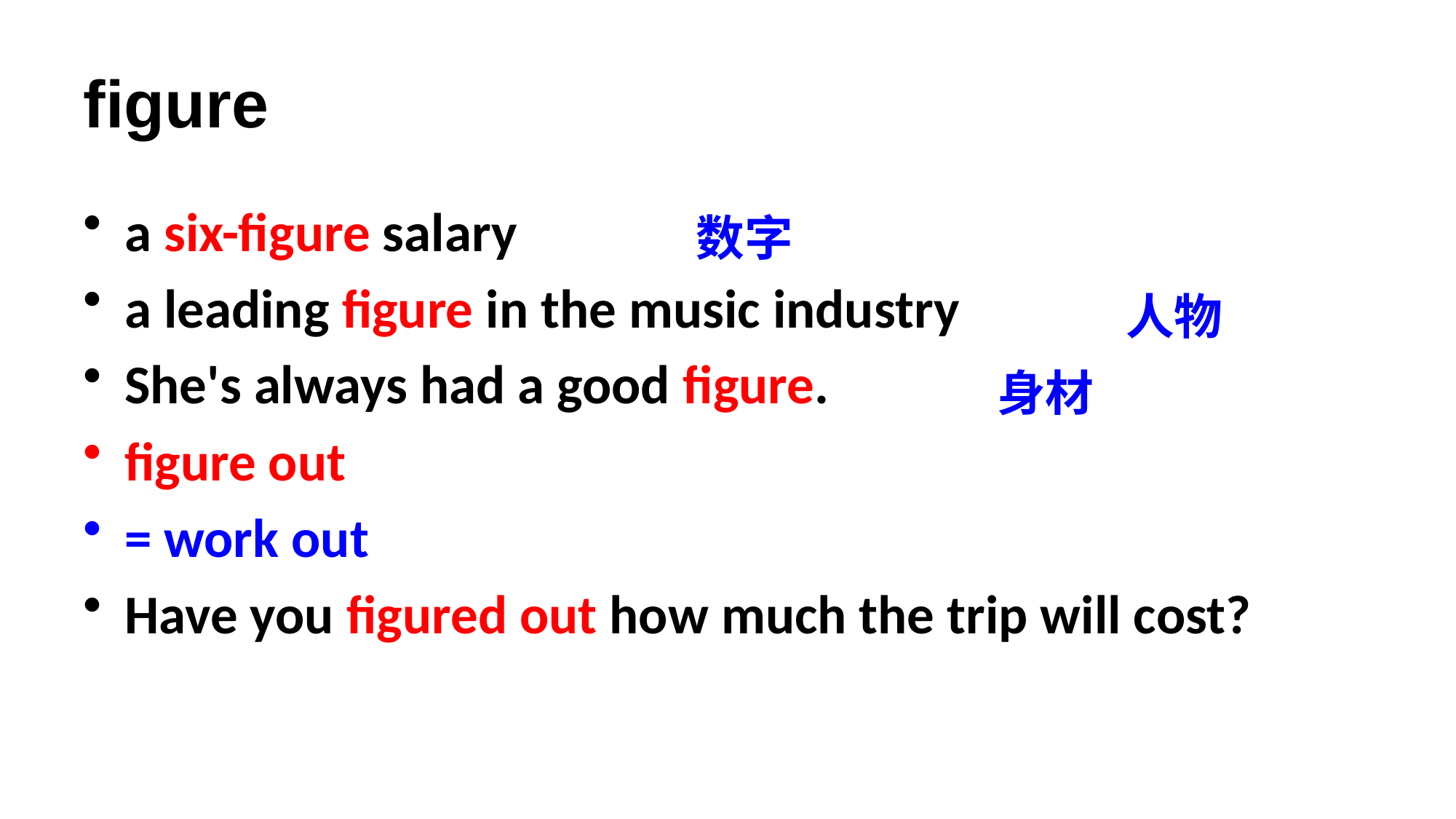

# figure
a six-figure salary
a leading figure in the music industry
She's always had a good figure.
figure out
= work out
Have you figured out how much the trip will cost?
数字
人物
身材